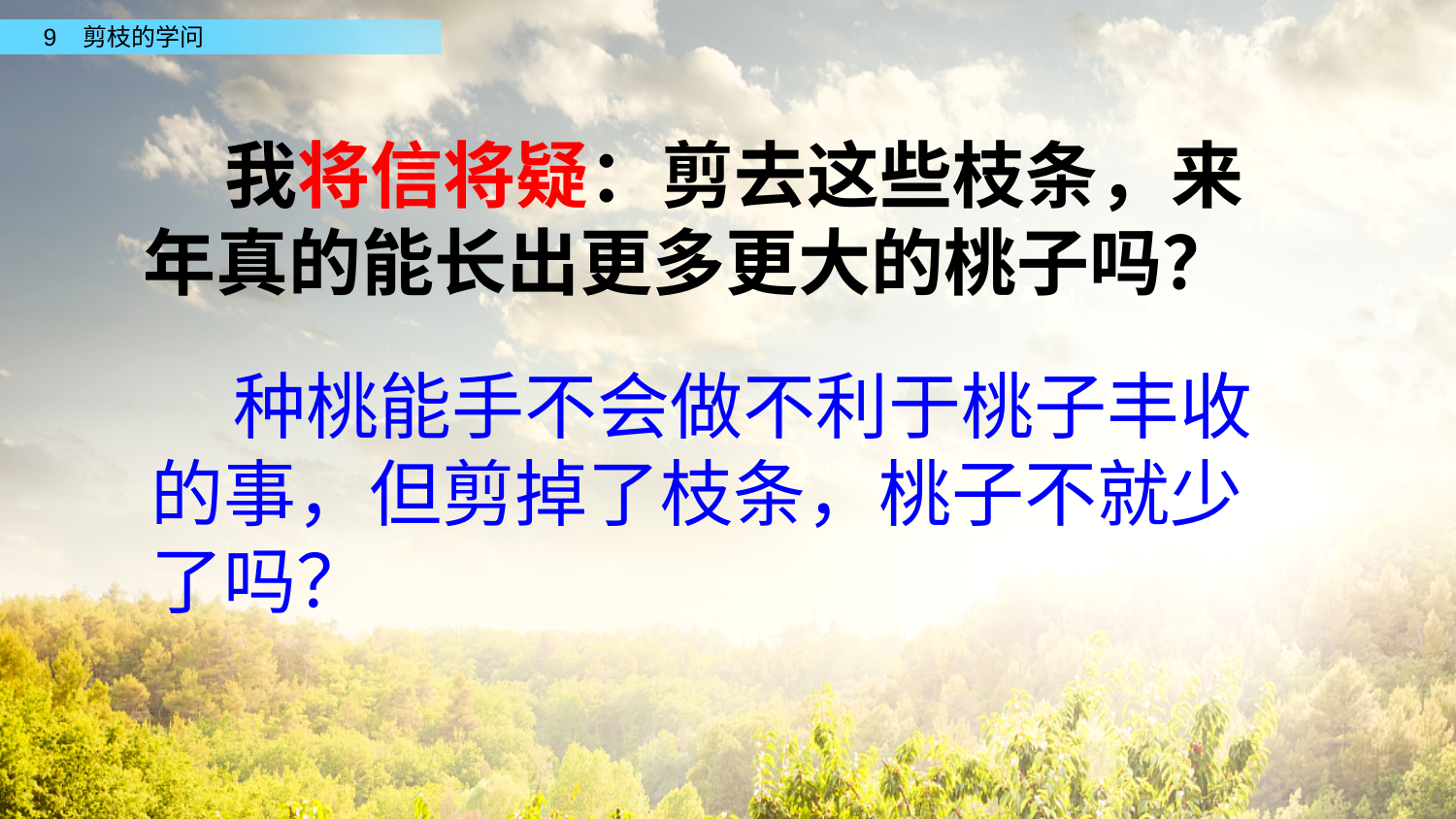

我将信将疑：剪去这些枝条，来年真的能长出更多更大的桃子吗？
    种桃能手不会做不利于桃子丰收的事，但剪掉了枝条，桃子不就少了吗？